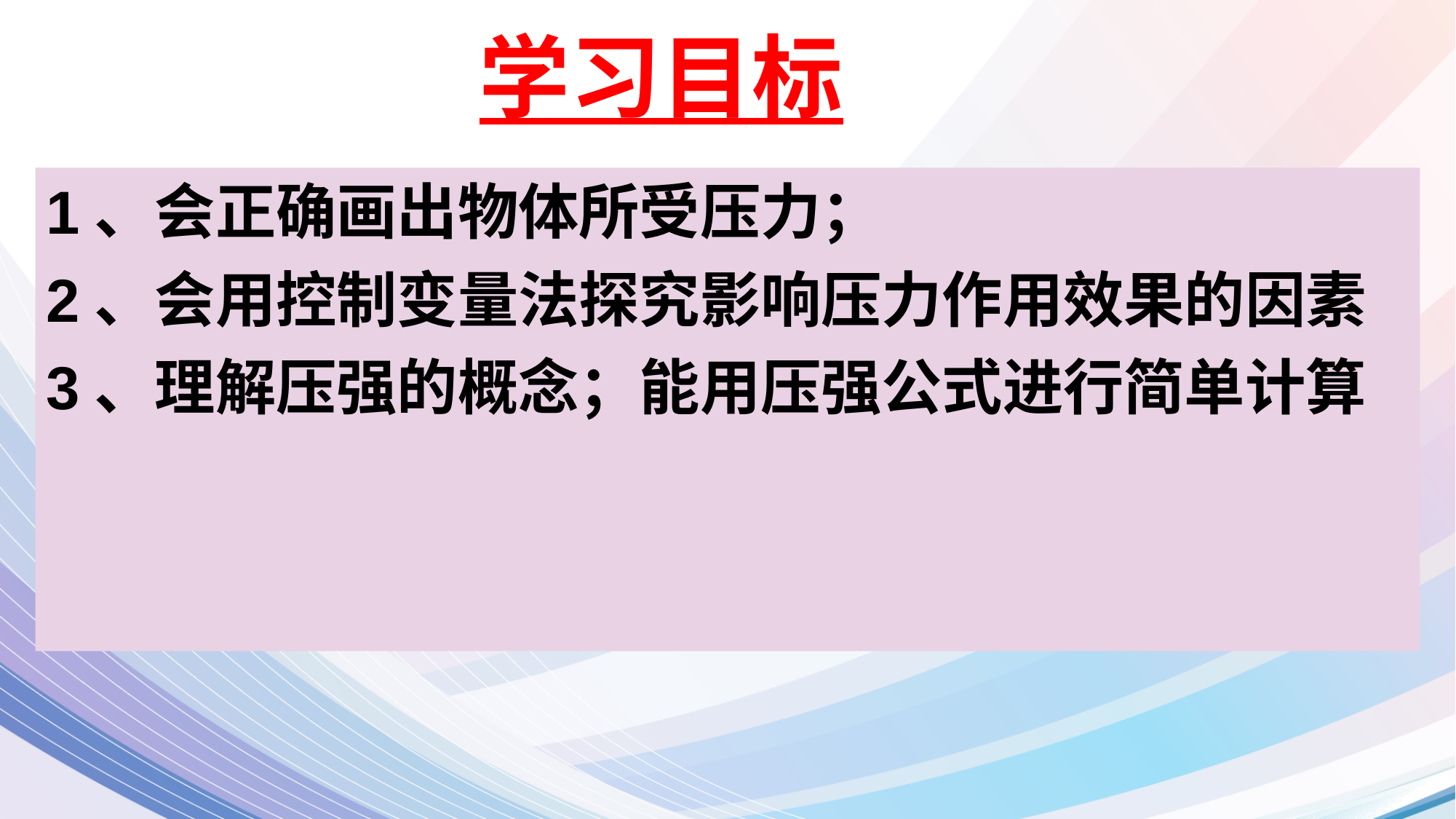

学习目标
1、会正确画出物体所受压力；
2、会用控制变量法探究影响压力作用效果的因素
3、理解压强的概念；能用压强公式进行简单计算